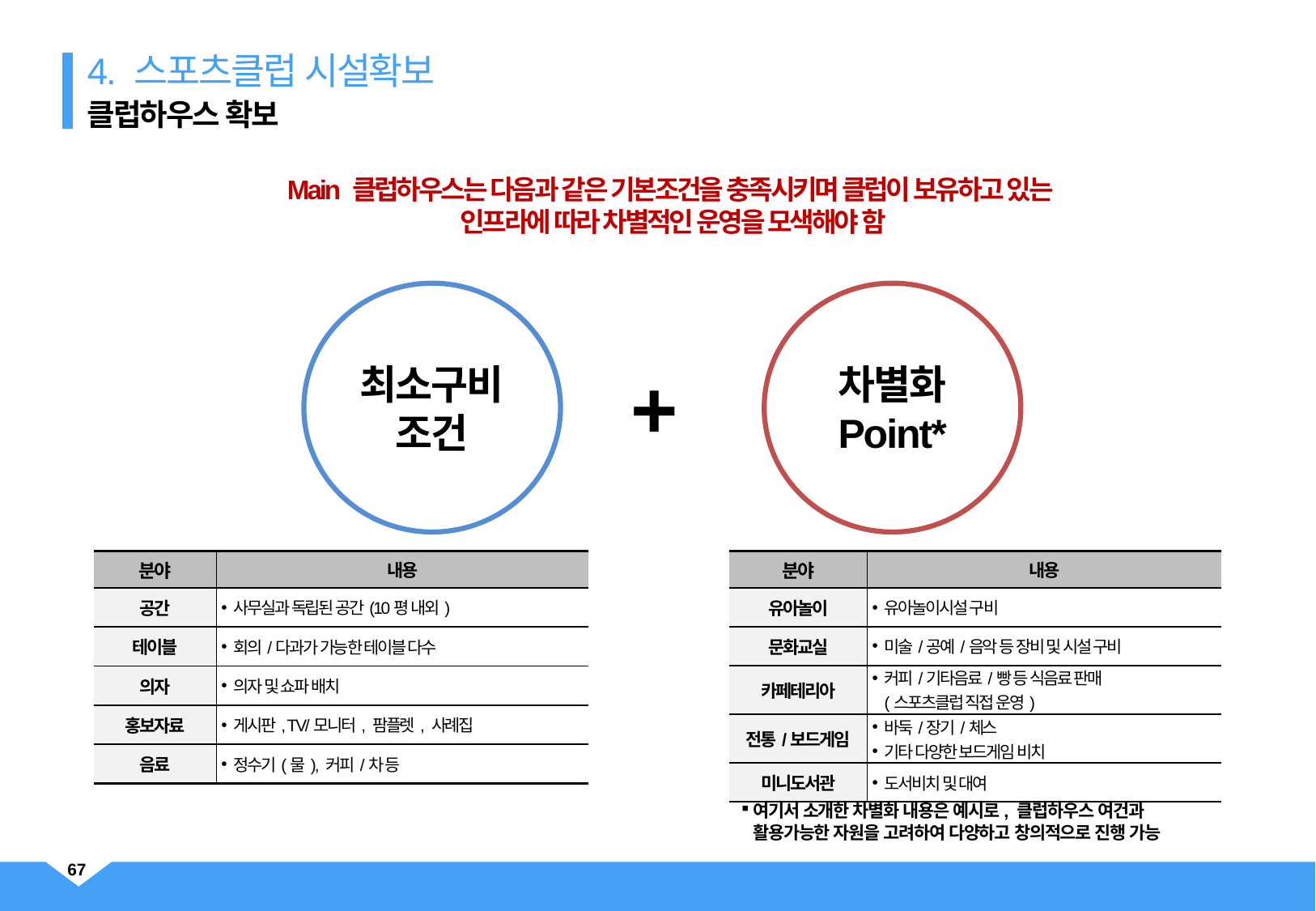

4. 스포츠클럽 시설확보
클럽하우스 확보
Main 클럽하우스는 다음과 같은 기본조건을 충족시키며 클럽이 보유하고 있는
인프라에 따라 차별적인 운영을 모색해야 함
최소구비
조건
차별화
Point*
+
| 분야 | 내용 |
| --- | --- |
| 공간 | 사무실과 독립된 공간(10평 내외) |
| 테이블 | 회의/다과가 가능한 테이블 다수 |
| 의자 | 의자 및 쇼파 배치 |
| 홍보자료 | 게시판, TV/모니터, 팜플렛, 사례집 |
| 음료 | 정수기(물), 커피/차 등 |
| 분야 | 내용 |
| --- | --- |
| 유아놀이 | 유아놀이시설 구비 |
| 문화교실 | 미술/공예/음악 등 장비 및 시설 구비 |
| 카페테리아 | 커피/기타음료/빵 등 식음료 판매 (스포츠클럽 직접 운영) |
| 전통/보드게임 | 바둑/장기/체스 기타 다양한 보드게임 비치 |
| 미니도서관 | 도서비치 및 대여 |
여기서 소개한 차별화 내용은 예시로, 클럽하우스 여건과 활용가능한 자원을 고려하여 다양하고 창의적으로 진행 가능